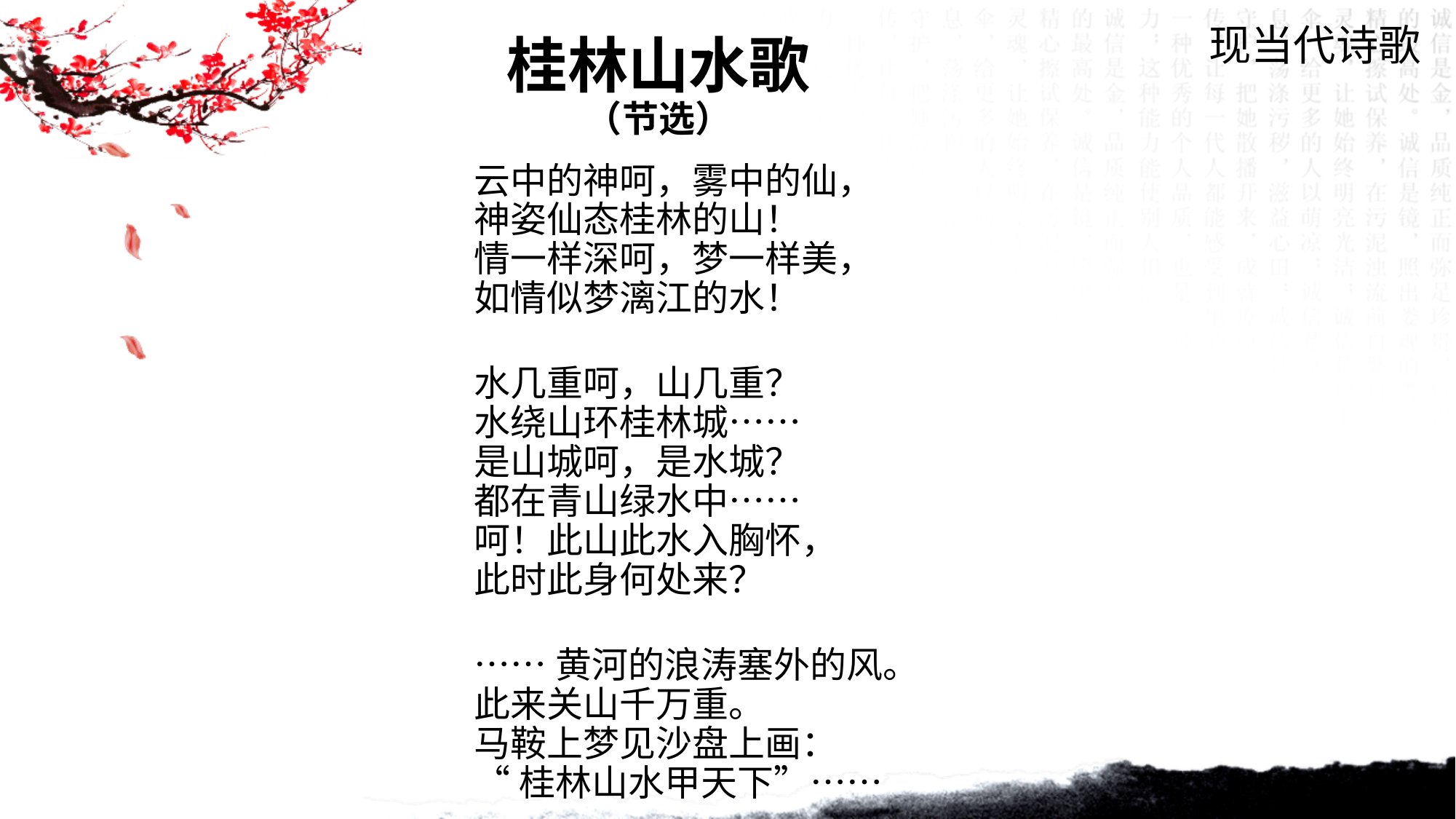

现当代诗歌
桂林山水歌
（节选）
云中的神呵，雾中的仙，
神姿仙态桂林的山！
情一样深呵，梦一样美，
如情似梦漓江的水！

水几重呵，山几重？
水绕山环桂林城……
是山城呵，是水城？
都在青山绿水中……
呵！此山此水入胸怀，
此时此身何处来？

……黄河的浪涛塞外的风。
此来关山千万重。
马鞍上梦见沙盘上画：
“桂林山水甲天下”……